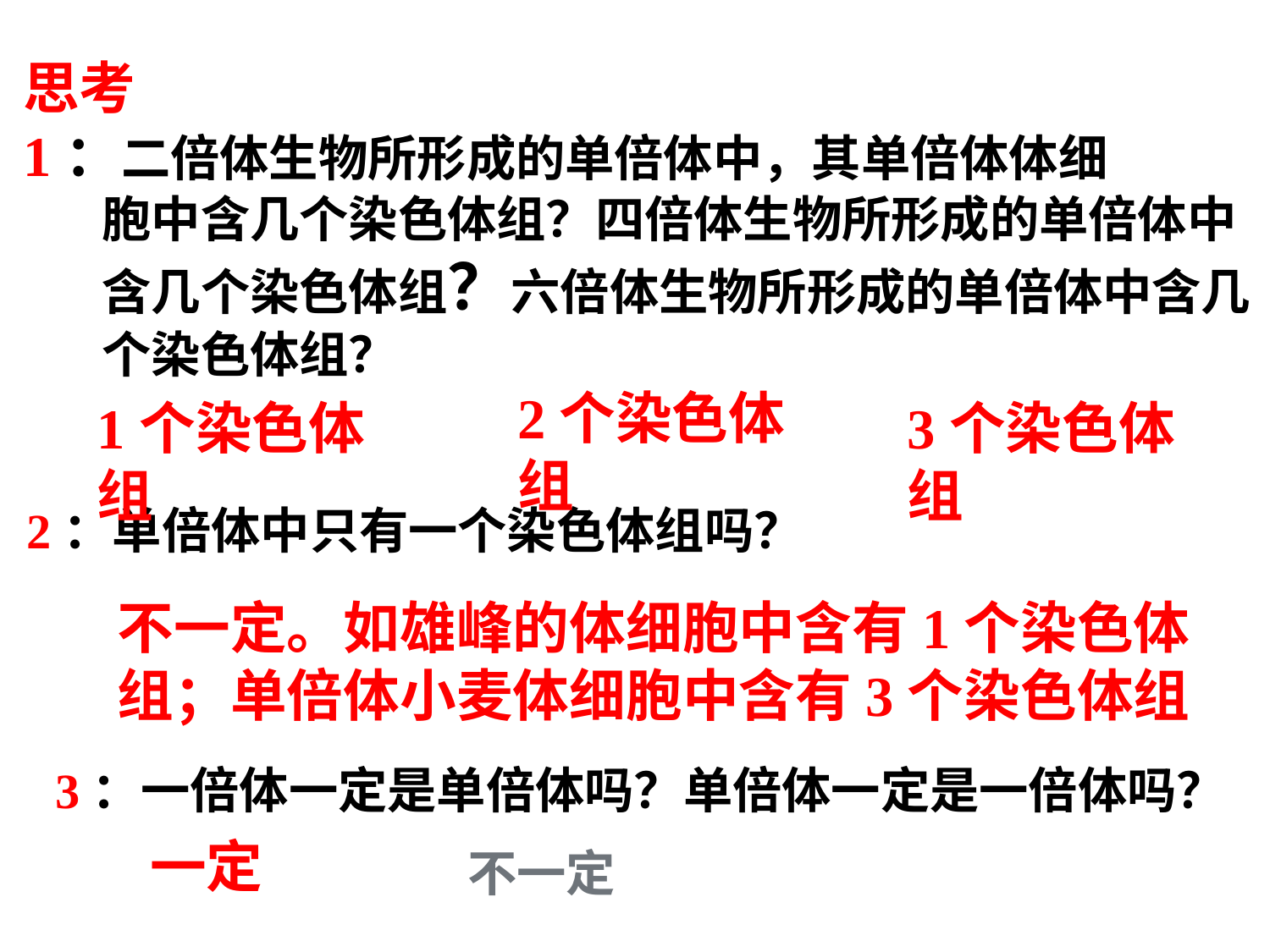

思考
1：二倍体生物所形成的单倍体中，其单倍体体细
      胞中含几个染色体组？四倍体生物所形成的单倍体中
      含几个染色体组？六倍体生物所形成的单倍体中含几
      个染色体组？
2个染色体组
1个染色体组
3个染色体组
 2：单倍体中只有一个染色体组吗？
不一定。如雄峰的体细胞中含有1个染色体组；单倍体小麦体细胞中含有3个染色体组
   3：一倍体一定是单倍体吗？单倍体一定是一倍体吗？
一定
不一定